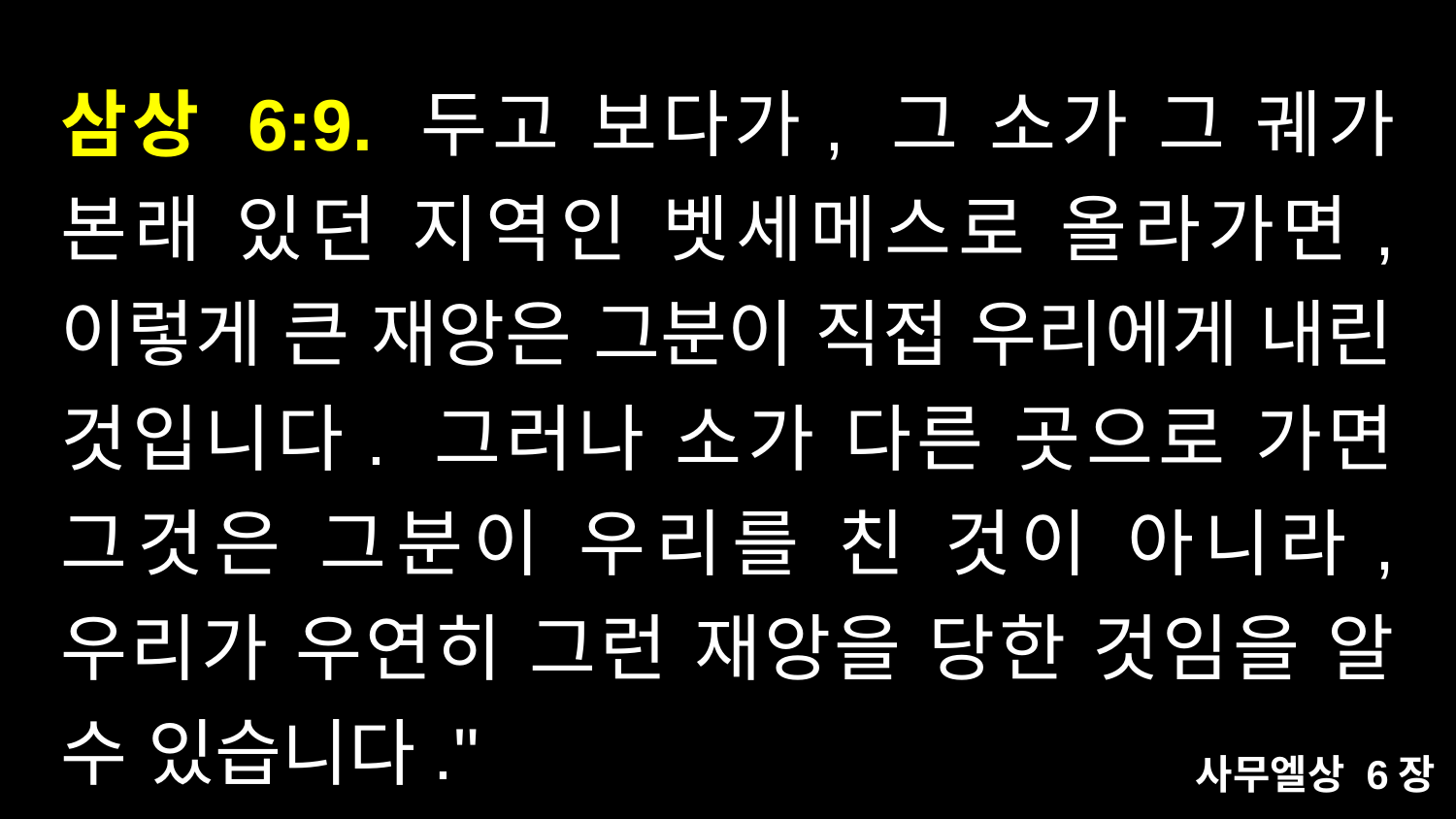

# 삼상 6:9. 두고 보다가, 그 소가 그 궤가 본래 있던 지역인 벳세메스로 올라가면, 이렇게 큰 재앙은 그분이 직접 우리에게 내린 것입니다. 그러나 소가 다른 곳으로 가면 그것은 그분이 우리를 친 것이 아니라, 우리가 우연히 그런 재앙을 당한 것임을 알 수 있습니다."
사무엘상 6장